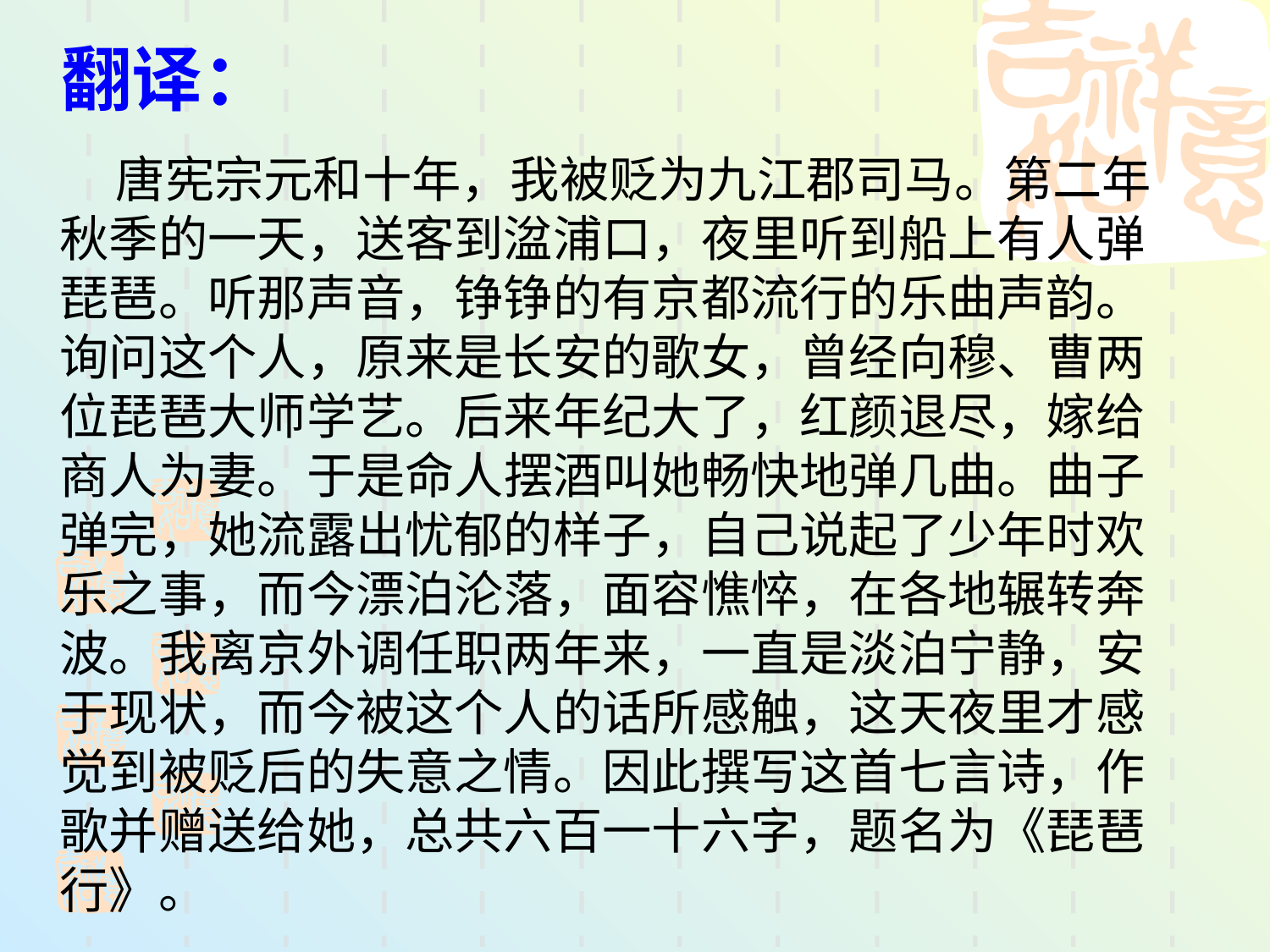

翻译：
    唐宪宗元和十年，我被贬为九江郡司马。第二年秋季的一天，送客到湓浦口，夜里听到船上有人弹琵琶。听那声音，铮铮的有京都流行的乐曲声韵。询问这个人，原来是长安的歌女，曾经向穆、曹两位琵琶大师学艺。后来年纪大了，红颜退尽，嫁给商人为妻。于是命人摆酒叫她畅快地弹几曲。曲子弹完，她流露出忧郁的样子，自己说起了少年时欢乐之事，而今漂泊沦落，面容憔悴，在各地辗转奔波。我离京外调任职两年来，一直是淡泊宁静，安于现状，而今被这个人的话所感触，这天夜里才感觉到被贬后的失意之情。因此撰写这首七言诗，作歌并赠送给她，总共六百一十六字，题名为《琵琶行》。